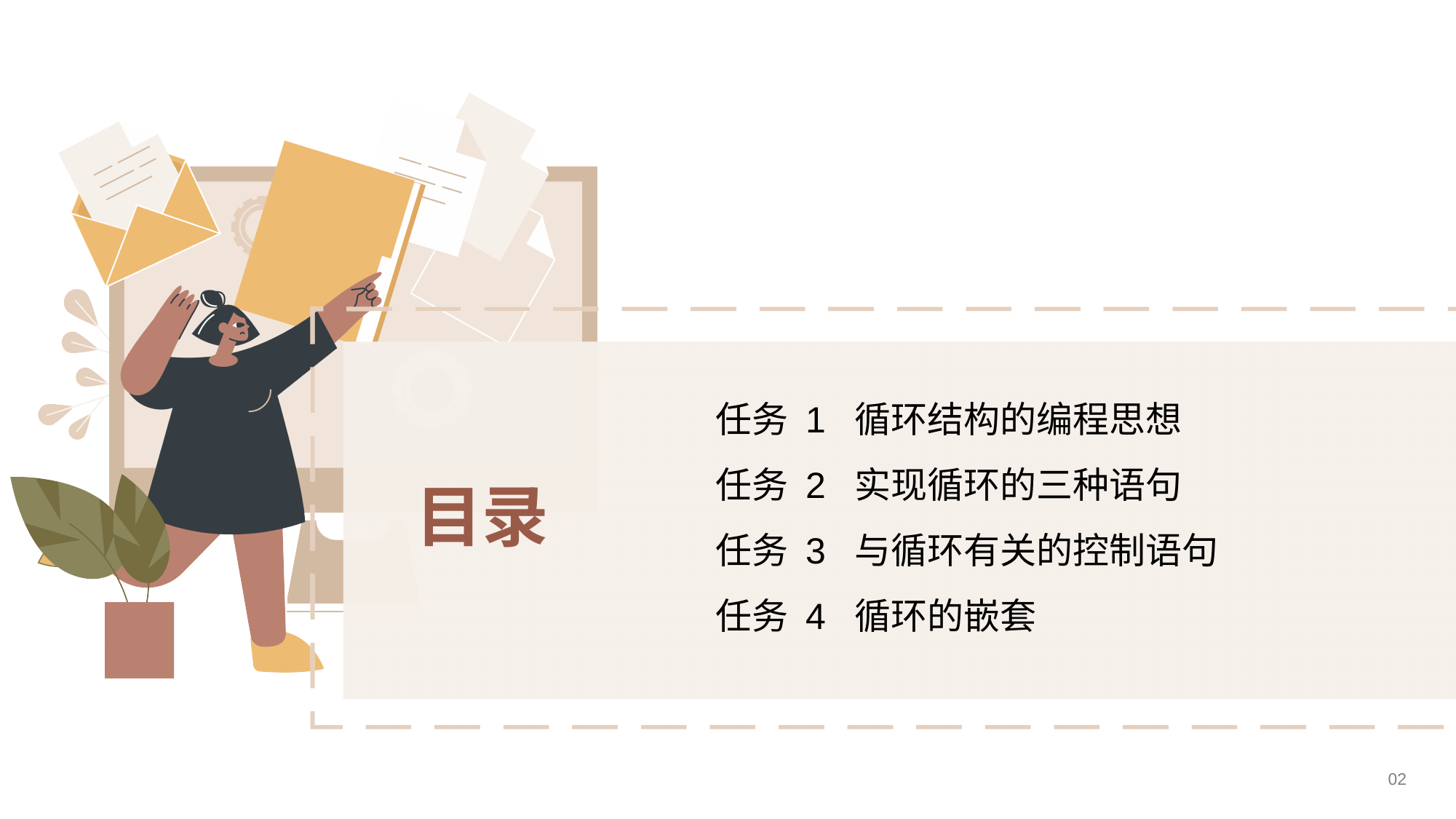

任务 1  循环结构的编程思想
任务 2  实现循环的三种语句
任务 3  与循环有关的控制语句
任务 4  循环的嵌套
目录
02